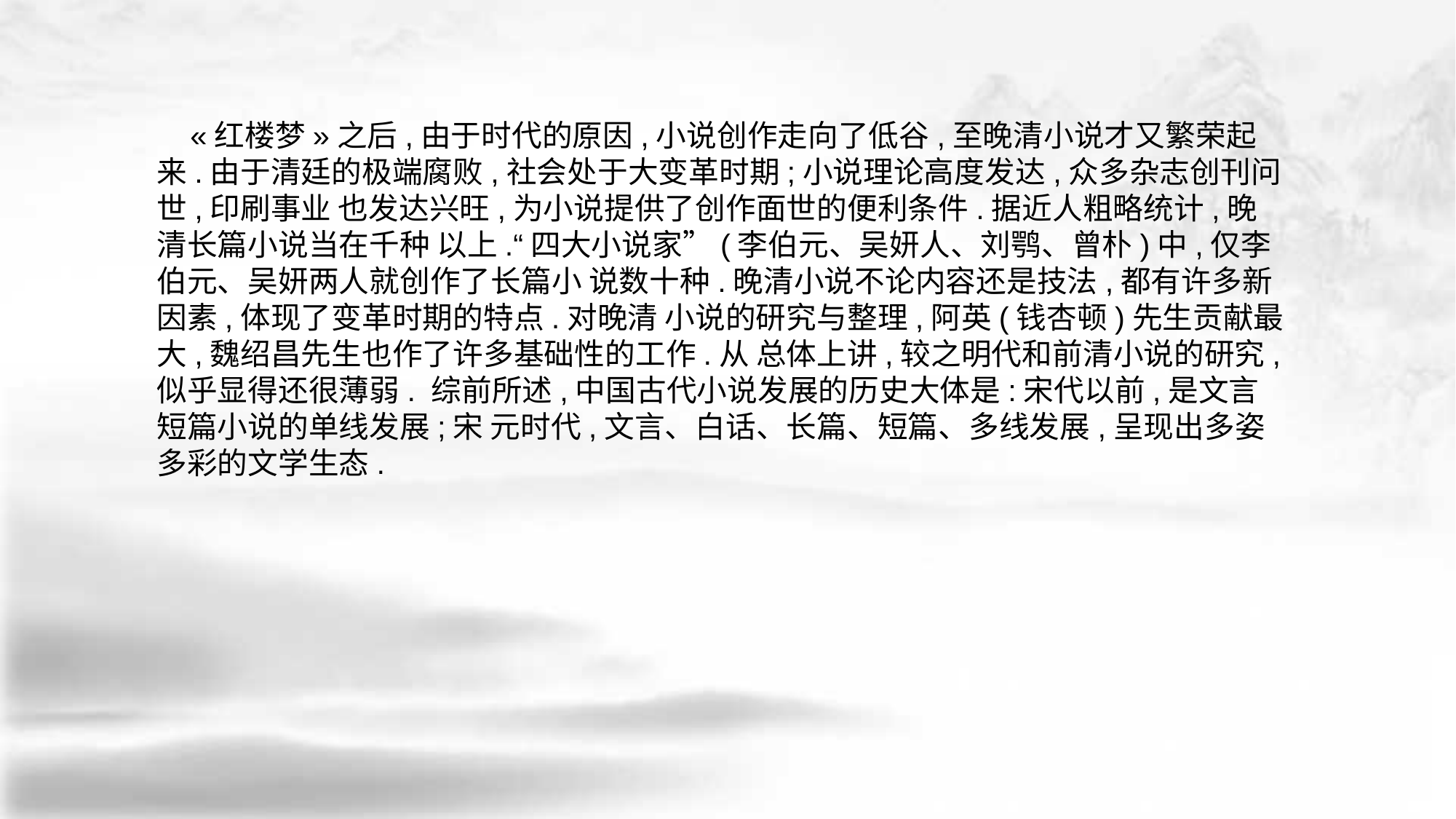

«红楼梦»之后,由于时代的原因,小说创作走向了低谷,至晚清小说才又繁荣起来.由于清廷的极端腐败,社会处于大变革时期;小说理论高度发达,众多杂志创刊问世,印刷事业 也发达兴旺,为小说提供了创作面世的便利条件.据近人粗略统计,晚清长篇小说当在千种 以上.“四大小说家”(李伯元、吴妍人、刘鹗、曾朴)中,仅李伯元、吴妍两人就创作了长篇小 说数十种.晚清小说不论内容还是技法,都有许多新因素,体现了变革时期的特点.对晚清 小说的研究与整理,阿英(钱杏顿)先生贡献最大,魏绍昌先生也作了许多基础性的工作.从 总体上讲,较之明代和前清小说的研究,似乎显得还很薄弱. 综前所述,中国古代小说发展的历史大体是:宋代以前,是文言短篇小说的单线发展;宋 元时代,文言、白话、长篇、短篇、多线发展,呈现出多姿多彩的文学生态.